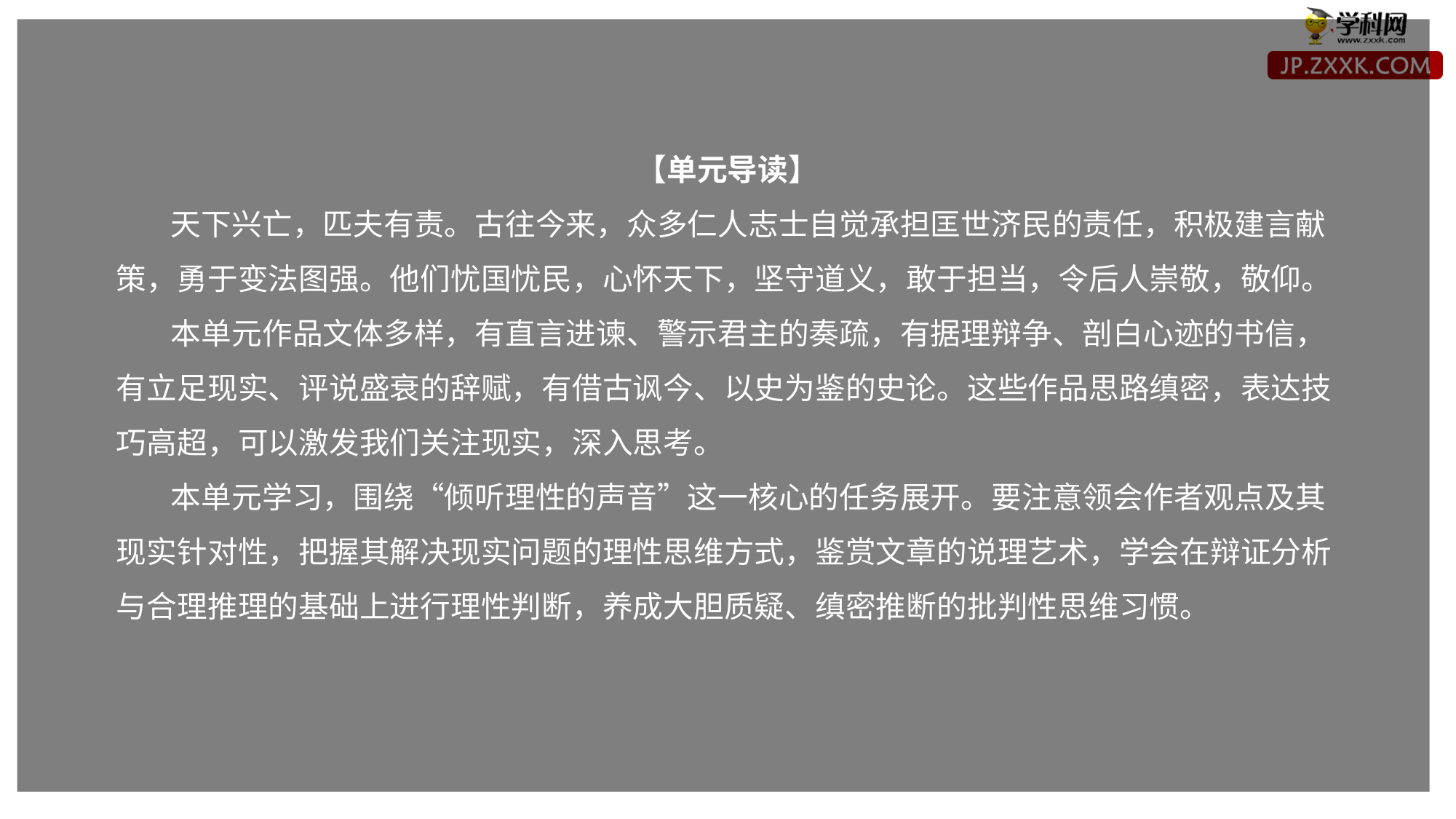

【单元导读】
天下兴亡，匹夫有责。古往今来，众多仁人志士自觉承担匡世济民的责任，积极建言献策，勇于变法图强。他们忧国忧民，心怀天下，坚守道义，敢于担当，令后人崇敬，敬仰。
本单元作品文体多样，有直言进谏、警示君主的奏疏，有据理辩争、剖白心迹的书信，有立足现实、评说盛衰的辞赋，有借古讽今、以史为鉴的史论。这些作品思路缜密，表达技巧高超，可以激发我们关注现实，深入思考。
本单元学习，围绕“倾听理性的声音”这一核心的任务展开。要注意领会作者观点及其现实针对性，把握其解决现实问题的理性思维方式，鉴赏文章的说理艺术，学会在辩证分析与合理推理的基础上进行理性判断，养成大胆质疑、缜密推断的批判性思维习惯。